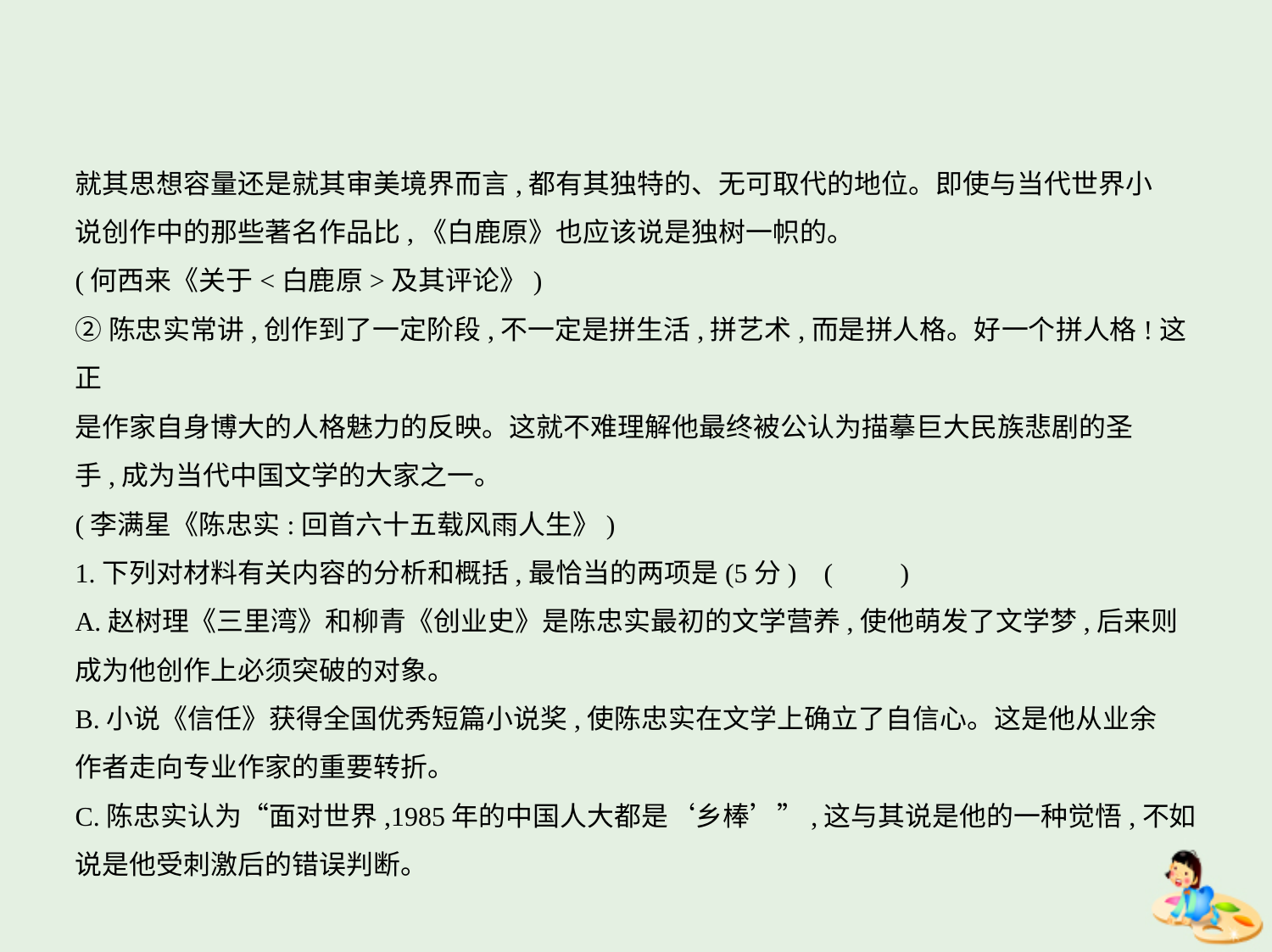

就其思想容量还是就其审美境界而言,都有其独特的、无可取代的地位。即使与当代世界小
说创作中的那些著名作品比,《白鹿原》也应该说是独树一帜的。
(何西来《关于<白鹿原>及其评论》)
②陈忠实常讲,创作到了一定阶段,不一定是拼生活,拼艺术,而是拼人格。好一个拼人格!这正
是作家自身博大的人格魅力的反映。这就不难理解他最终被公认为描摹巨大民族悲剧的圣
手,成为当代中国文学的大家之一。
(李满星《陈忠实:回首六十五载风雨人生》)
1.下列对材料有关内容的分析和概括,最恰当的两项是(5分) (　　)
A.赵树理《三里湾》和柳青《创业史》是陈忠实最初的文学营养,使他萌发了文学梦,后来则
成为他创作上必须突破的对象。
B.小说《信任》获得全国优秀短篇小说奖,使陈忠实在文学上确立了自信心。这是他从业余
作者走向专业作家的重要转折。
C.陈忠实认为“面对世界,1985年的中国人大都是‘乡棒’”,这与其说是他的一种觉悟,不如
说是他受刺激后的错误判断。